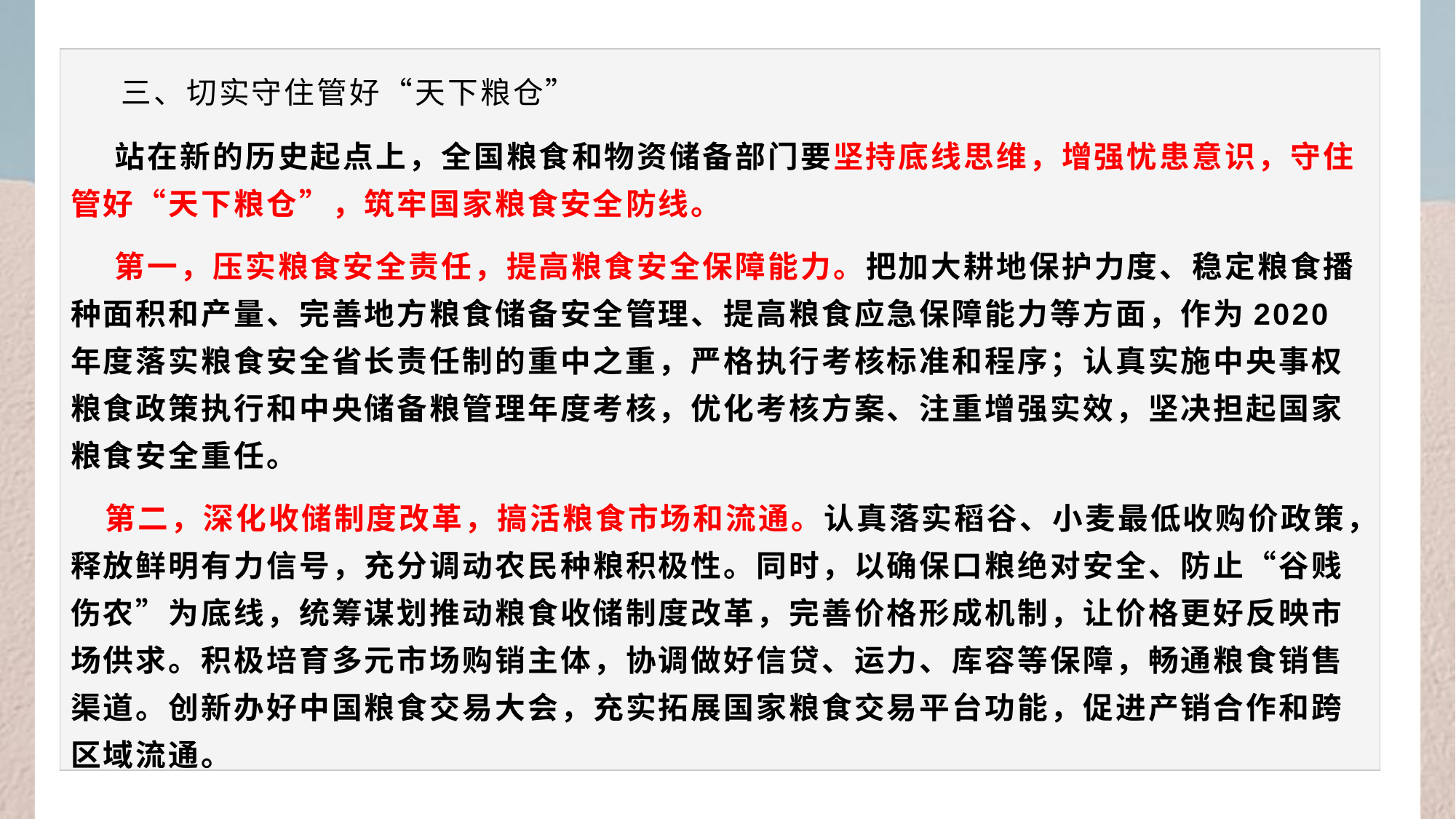

三、切实守住管好“天下粮仓”
    站在新的历史起点上，全国粮食和物资储备部门要坚持底线思维，增强忧患意识，守住管好“天下粮仓”，筑牢国家粮食安全防线。
    第一，压实粮食安全责任，提高粮食安全保障能力。把加大耕地保护力度、稳定粮食播种面积和产量、完善地方粮食储备安全管理、提高粮食应急保障能力等方面，作为2020年度落实粮食安全省长责任制的重中之重，严格执行考核标准和程序；认真实施中央事权粮食政策执行和中央储备粮管理年度考核，优化考核方案、注重增强实效，坚决担起国家粮食安全重任。
   第二，深化收储制度改革，搞活粮食市场和流通。认真落实稻谷、小麦最低收购价政策，释放鲜明有力信号，充分调动农民种粮积极性。同时，以确保口粮绝对安全、防止“谷贱伤农”为底线，统筹谋划推动粮食收储制度改革，完善价格形成机制，让价格更好反映市场供求。积极培育多元市场购销主体，协调做好信贷、运力、库容等保障，畅通粮食销售渠道。创新办好中国粮食交易大会，充实拓展国家粮食交易平台功能，促进产销合作和跨区域流通。